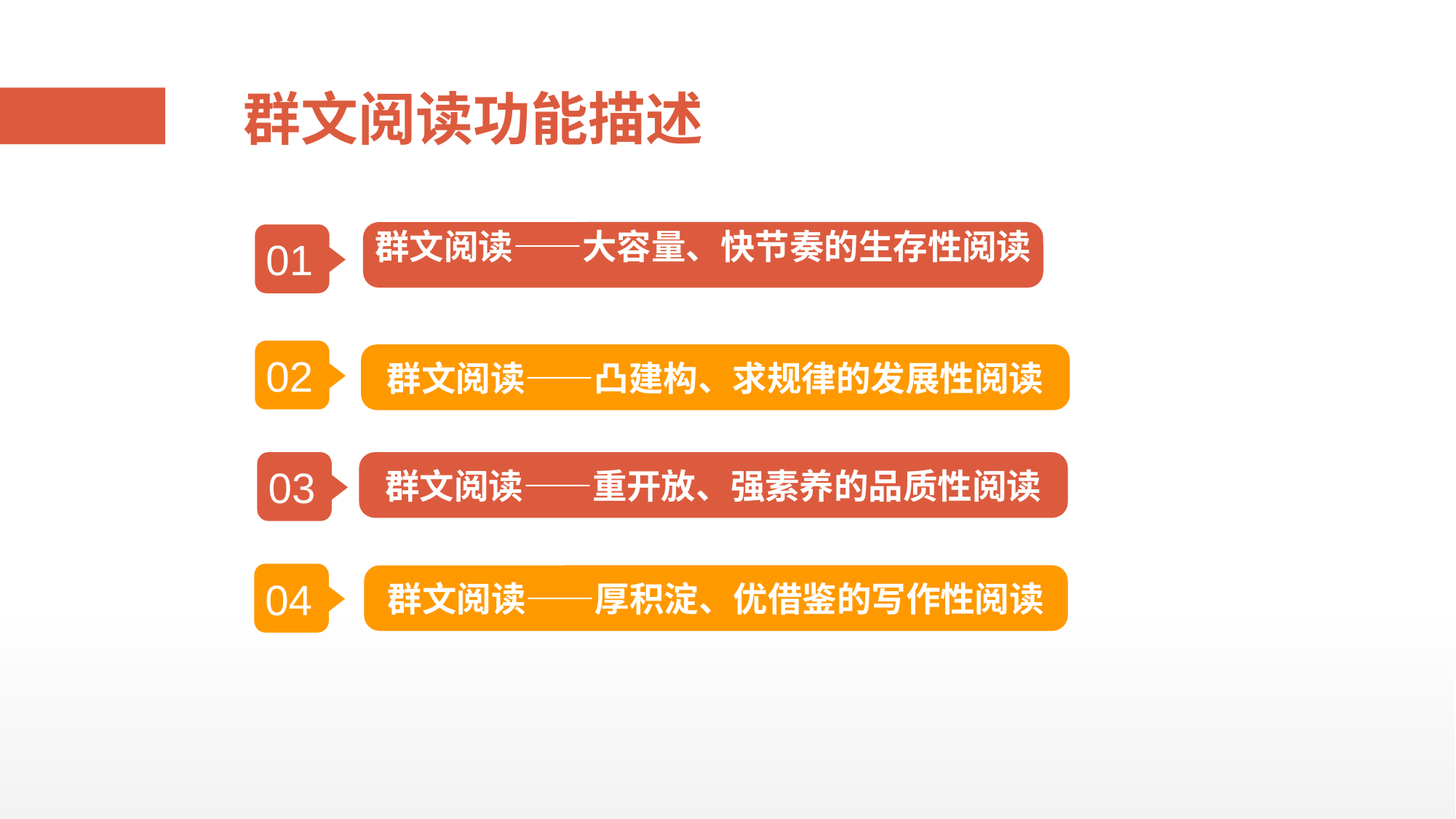

群文阅读功能描述

群文阅读——大容量、快节奏的生存性阅读

01
02
群文阅读——凸建构、求规律的发展性阅读
群文阅读——重开放、强素养的品质性阅读
03
04
群文阅读——厚积淀、优借鉴的写作性阅读